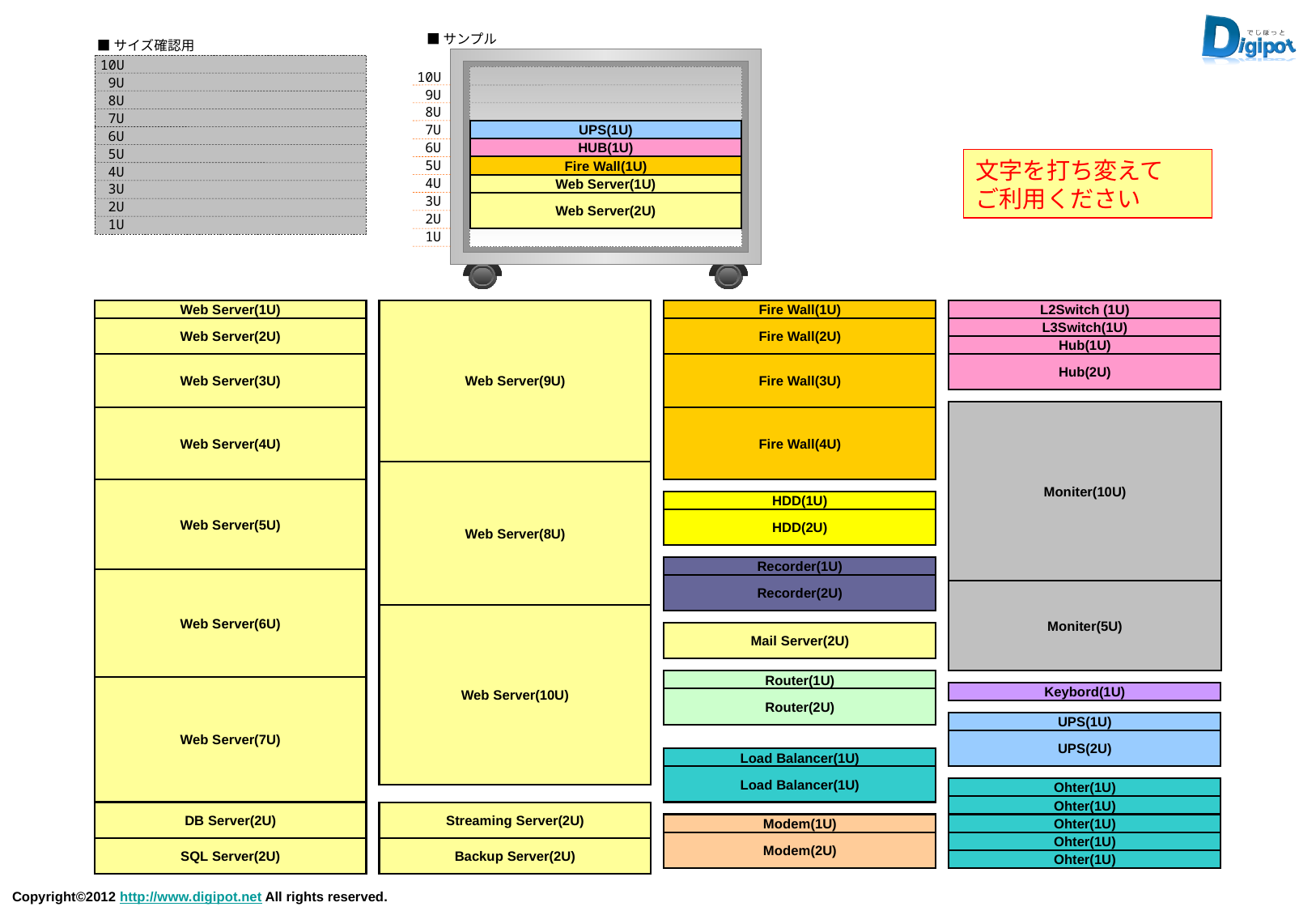

■サンプル
■サイズ確認用

10U
9U
8U
7U
6U
5U
4U
3U
2U
1U

10U
9U
8U
7U
6U
5U
4U
3U
2U
1U

UPS(1U)

HUB(1U)

文字を打ち変えて
ご利用ください
Fire Wall(1U)

Web Server(1U)

Web Server(2U)

Web Server(1U)
Web Server(9U)
Fire Wall(1U)
L2Switch (1U)
Web Server(2U)
Fire Wall(2U)
L3Switch(1U)
Hub(1U)
Web Server(3U)
Fire Wall(3U)
Hub(2U)
Moniter(10U)
Web Server(4U)
Fire Wall(4U)
Web Server(8U)
Web Server(5U)
HDD(1U)
HDD(2U)
Recorder(1U)
Web Server(6U)
Recorder(2U)
Moniter(5U)
Web Server(10U)
Mail Server(2U)
Router(1U)
Web Server(7U)
Keybord(1U)
Router(2U)
UPS(1U)
UPS(2U)
Load Balancer(1U)
Load Balancer(1U)
Ohter(1U)
Ohter(1U)
DB Server(2U)
Streaming Server(2U)
Modem(1U)
Ohter(1U)
Modem(2U)
Ohter(1U)
SQL Server(2U)
Backup Server(2U)
Ohter(1U)